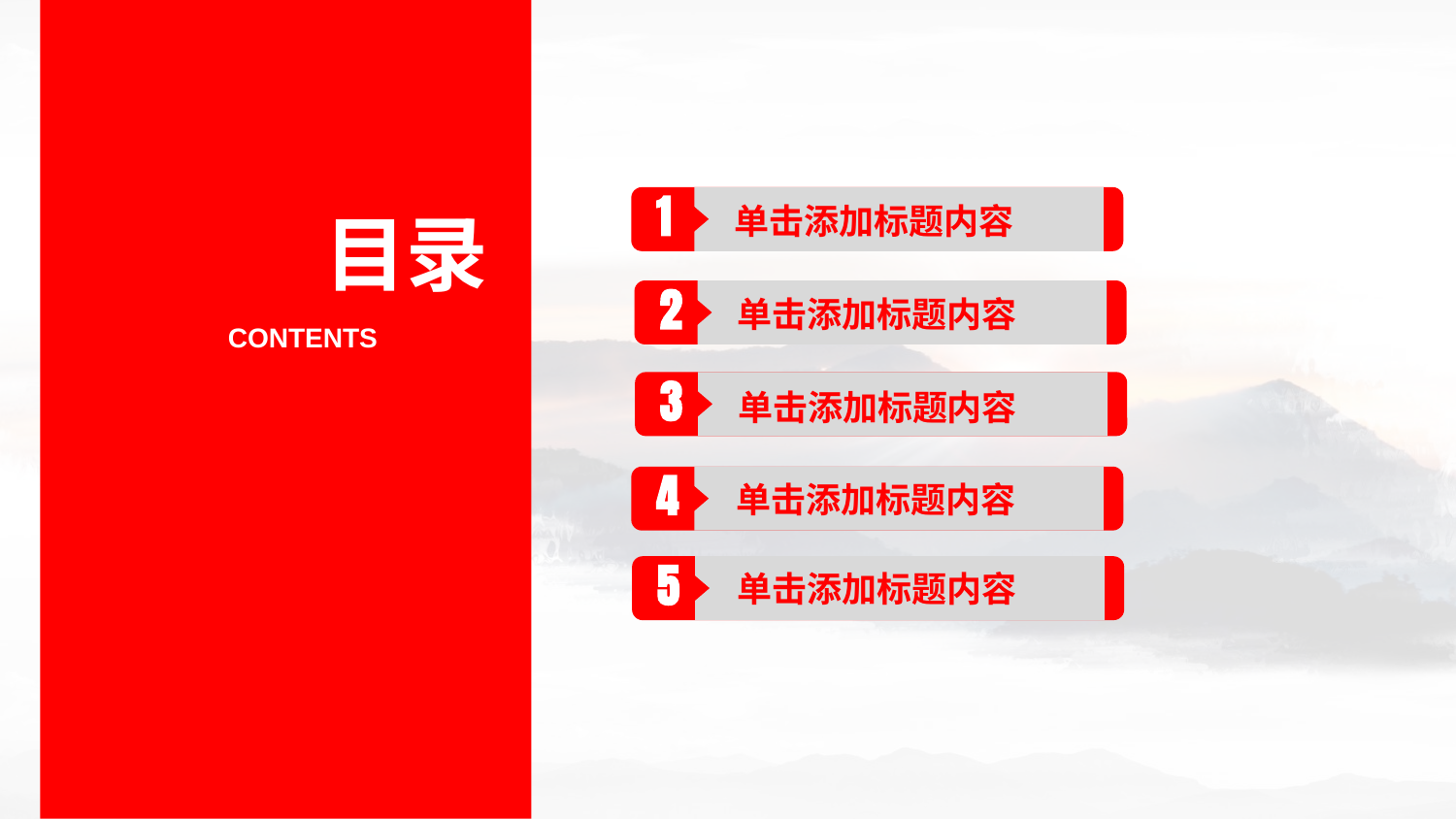

1

单击添加标题内容

目录
2

单击添加标题内容

CONTENTS
3

单击添加标题内容

4

单击添加标题内容

5

单击添加标题内容